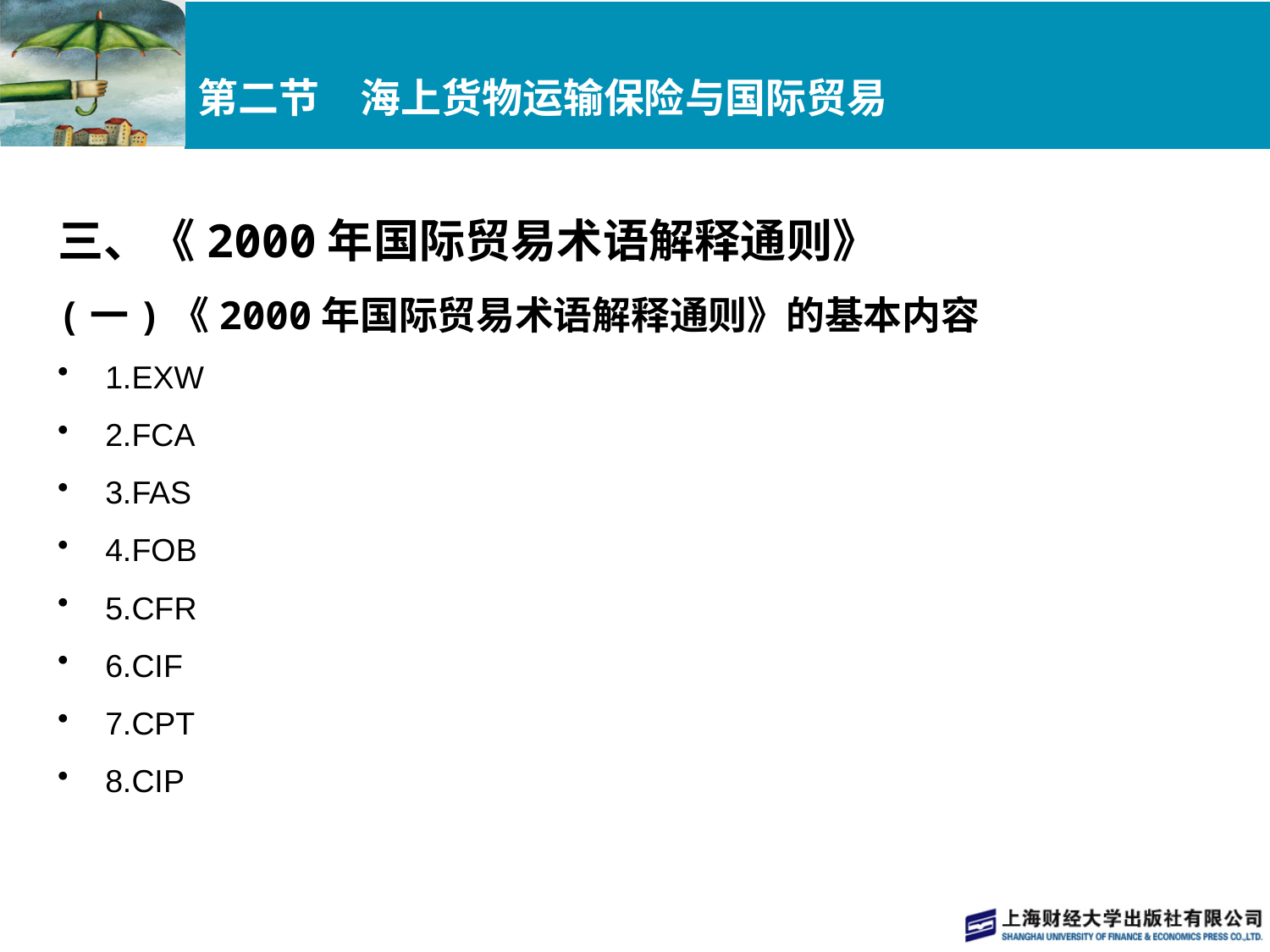

# 第二节　海上货物运输保险与国际贸易
三、《2000年国际贸易术语解释通则》
(一)《2000年国际贸易术语解释通则》的基本内容
1.EXW
2.FCA
3.FAS
4.FOB
5.CFR
6.CIF
7.CPT
8.CIP